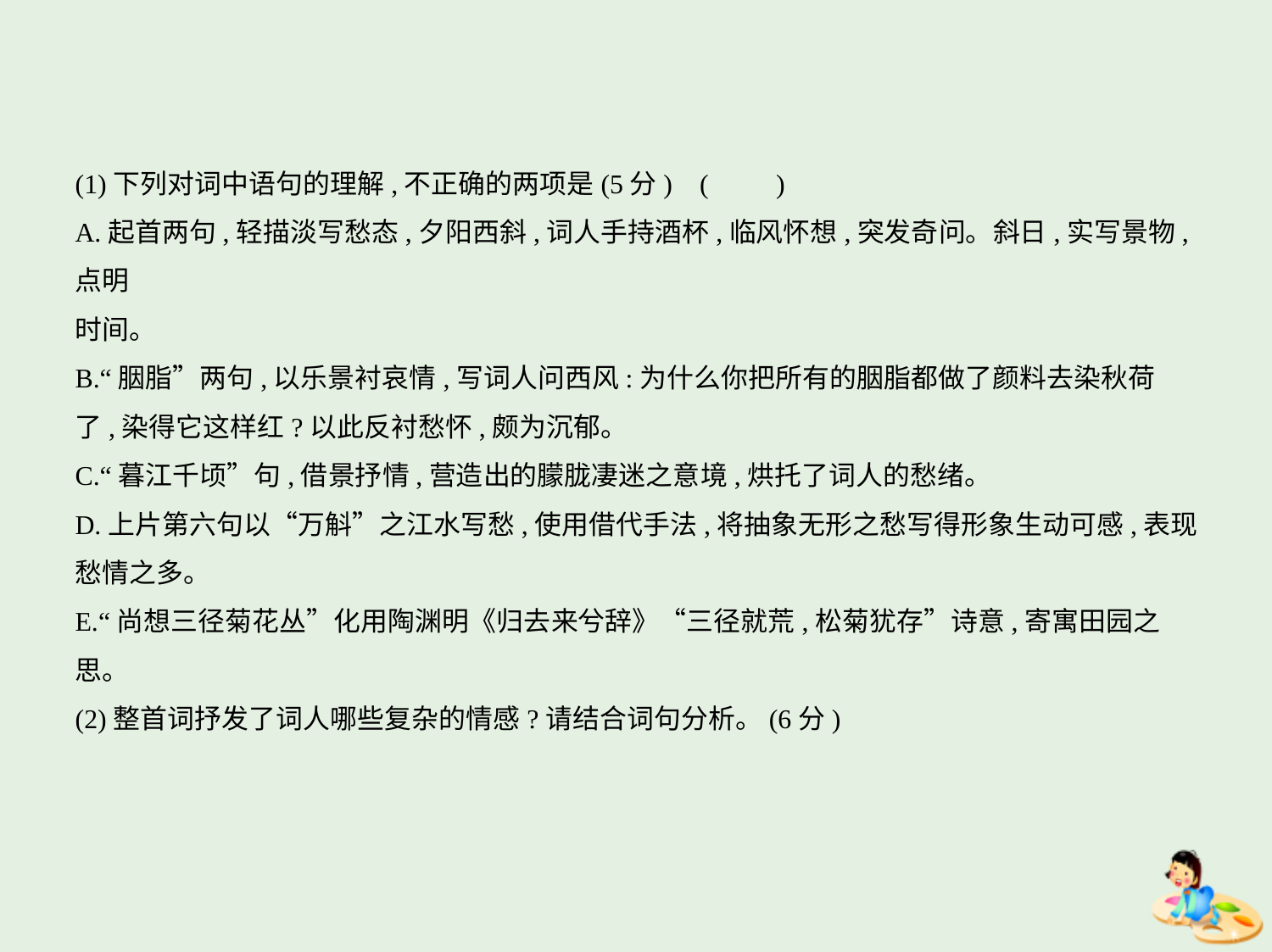

(1)下列对词中语句的理解,不正确的两项是(5分) (　　)
A.起首两句,轻描淡写愁态,夕阳西斜,词人手持酒杯,临风怀想,突发奇问。斜日,实写景物,点明
时间。
B.“胭脂”两句,以乐景衬哀情,写词人问西风:为什么你把所有的胭脂都做了颜料去染秋荷
了,染得它这样红?以此反衬愁怀,颇为沉郁。
C.“暮江千顷”句,借景抒情,营造出的朦胧凄迷之意境,烘托了词人的愁绪。
D.上片第六句以“万斛”之江水写愁,使用借代手法,将抽象无形之愁写得形象生动可感,表现
愁情之多。
E.“尚想三径菊花丛”化用陶渊明《归去来兮辞》“三径就荒,松菊犹存”诗意,寄寓田园之
思。
(2)整首词抒发了词人哪些复杂的情感?请结合词句分析。(6分)